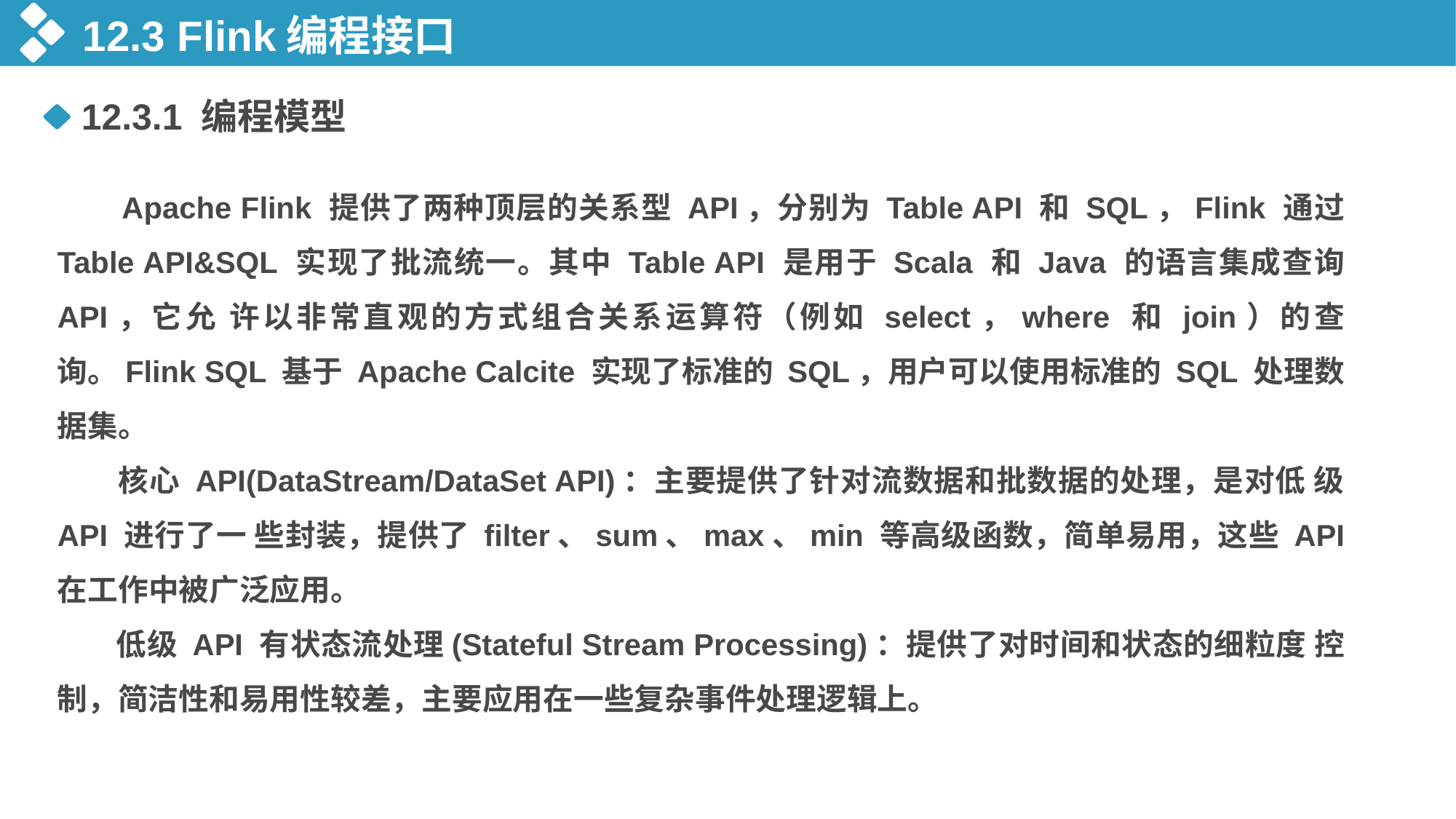

12.3 Flink编程接口
12.3.1 编程模型

       Apache Flink 提供了两种顶层的关系型 API，分别为 Table API 和 SQL，Flink 通过 Table API&SQL 实现了批流统一。其中 Table API 是用于 Scala 和 Java 的语言集成查询 API，它允 许以非常直观的方式组合关系运算符（例如 select，where 和 join）的查询。Flink SQL 基于 Apache Calcite 实现了标准的 SQL，用户可以使用标准的 SQL 处理数据集。
       核心 API(DataStream/DataSet API)：主要提供了针对流数据和批数据的处理，是对低 级 API 进行了一 些封装，提供了 filter、sum、max、min 等高级函数，简单易用，这些 API 在工作中被广泛应用。
       低级 API 有状态流处理(Stateful Stream Processing)：提供了对时间和状态的细粒度 控制，简洁性和易用性较差，主要应用在一些复杂事件处理逻辑上。